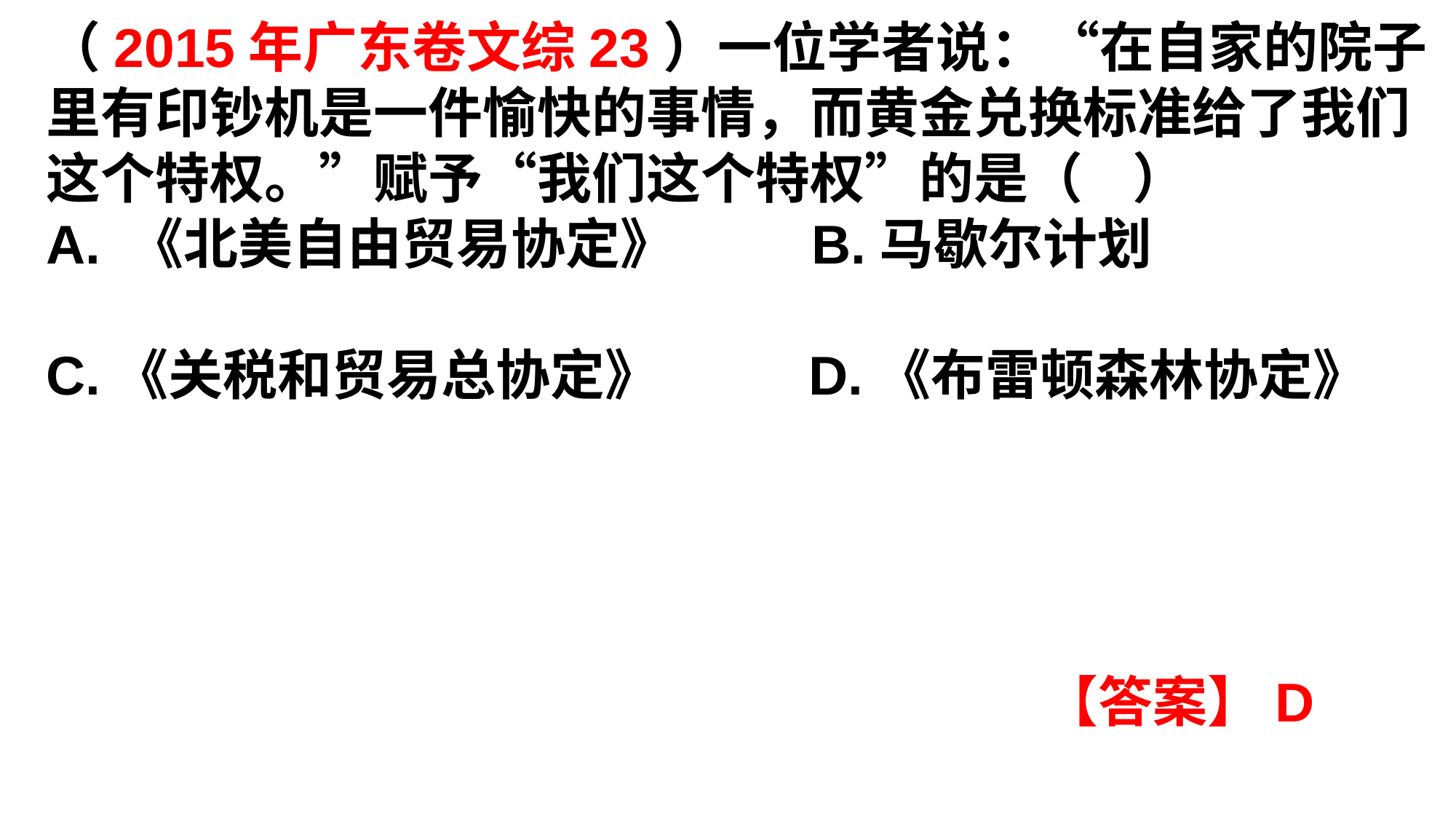

（2015年广东卷文综23）一位学者说：“在自家的院子里有印钞机是一件愉快的事情，而黄金兑换标准给了我们这个特权。”赋予“我们这个特权”的是（    ）A. 《北美自由贸易协定》          B.马歇尔计划C.《关税和贸易总协定》           D.《布雷顿森林协定》

【答案】D